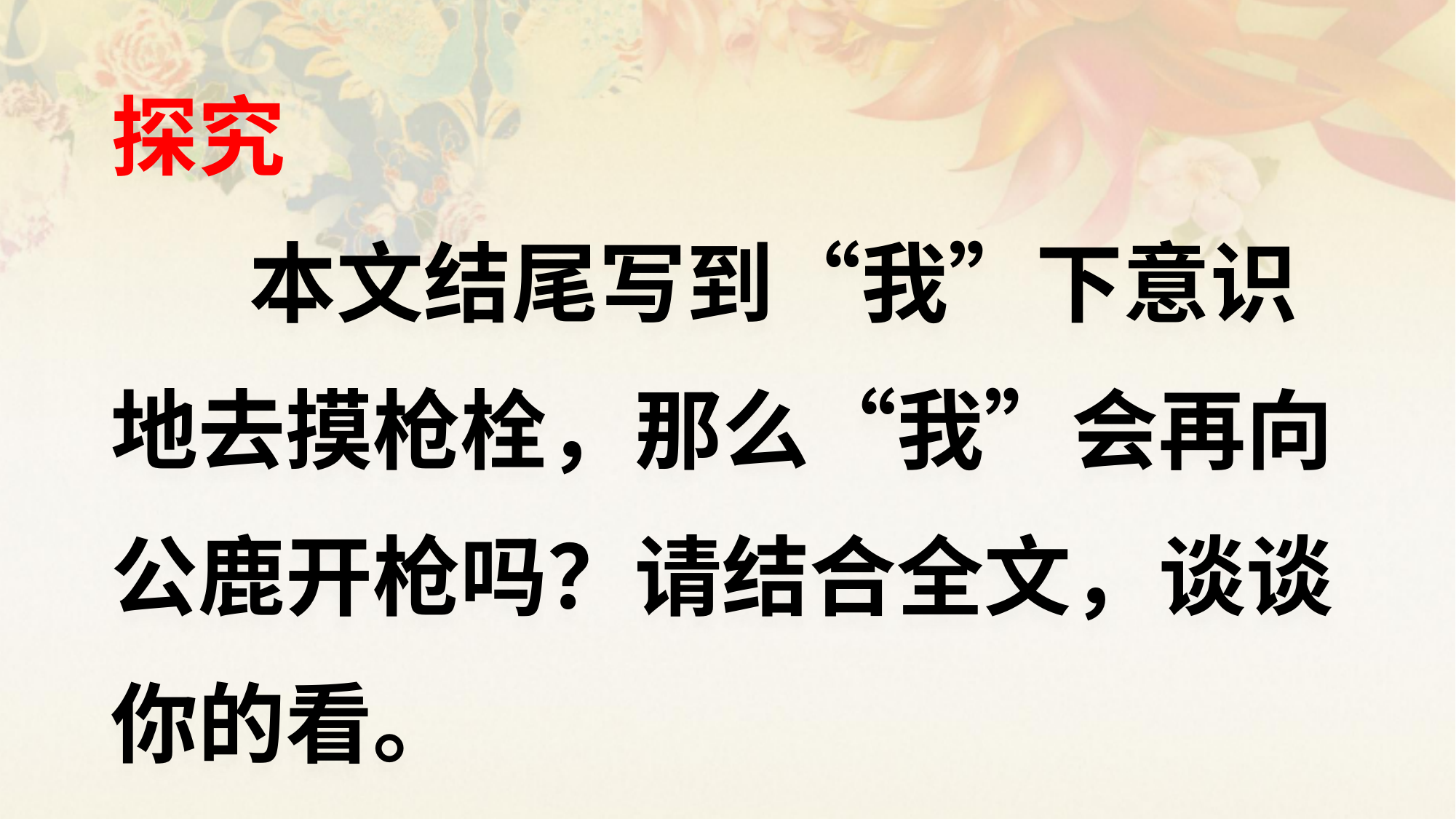

# 探究 本文结尾写到“我”下意识地去摸枪栓，那么“我”会再向公鹿开枪吗？请结合全文，谈谈你的看。